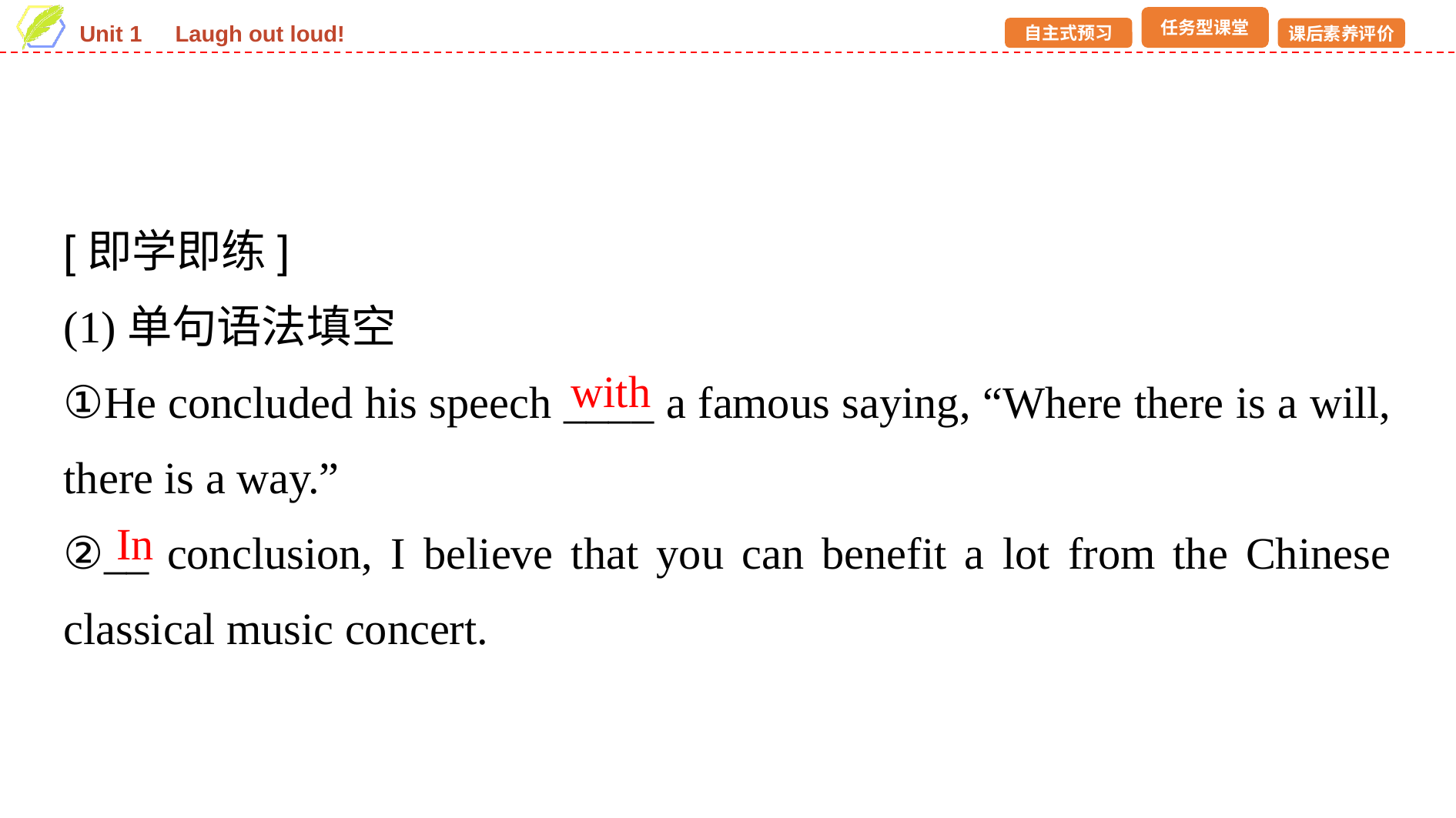

[即学即练]
(1)单句语法填空
①He concluded his speech ____ a famous saying, “Where there is a will, there is a way.”
②__ conclusion, I believe that you can benefit a lot from the Chinese classical music concert.
with
In